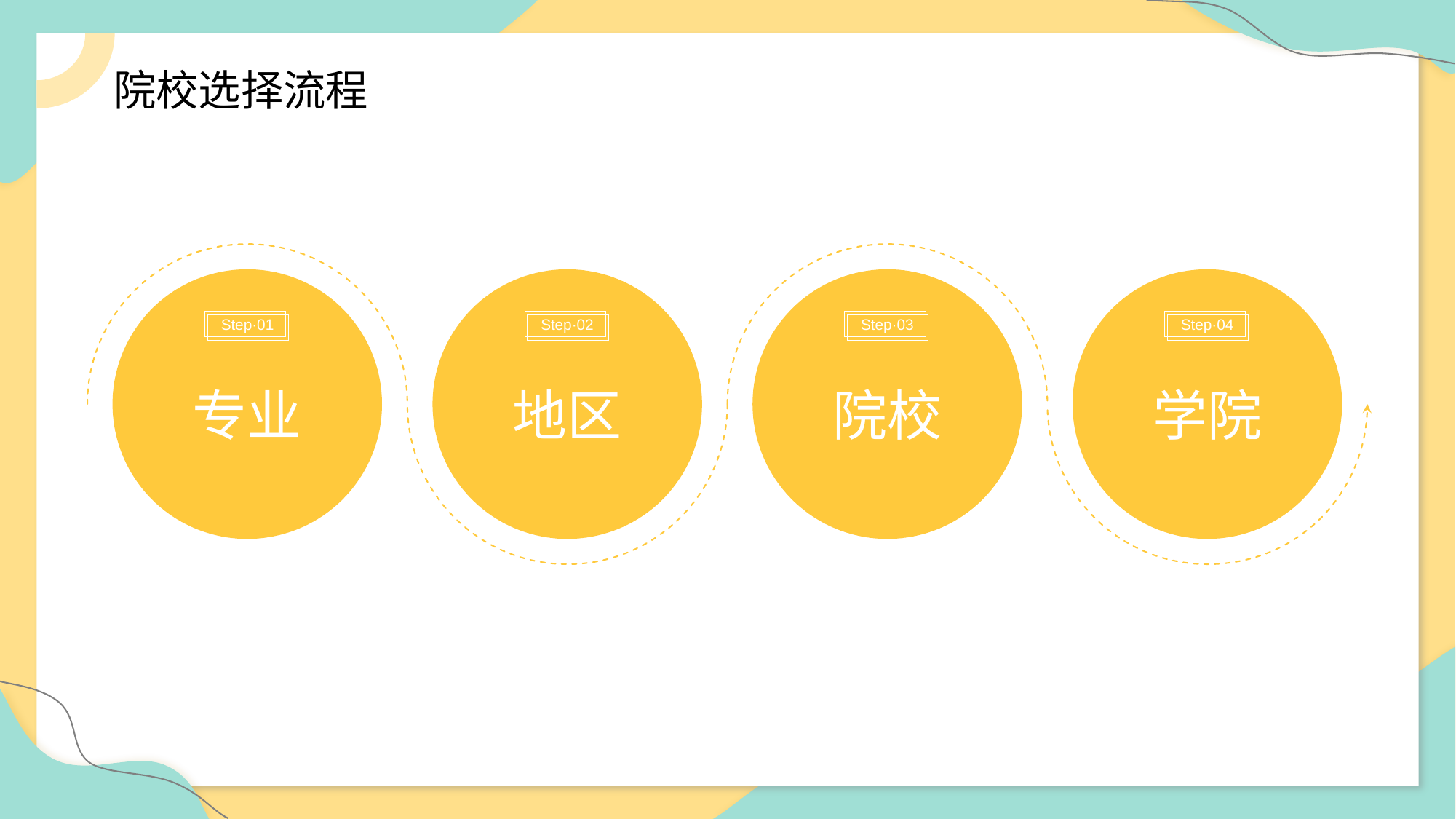

# 院校选择流程

Step·01
专业

Step·02
地区

Step·03
院校

Step·04
学院